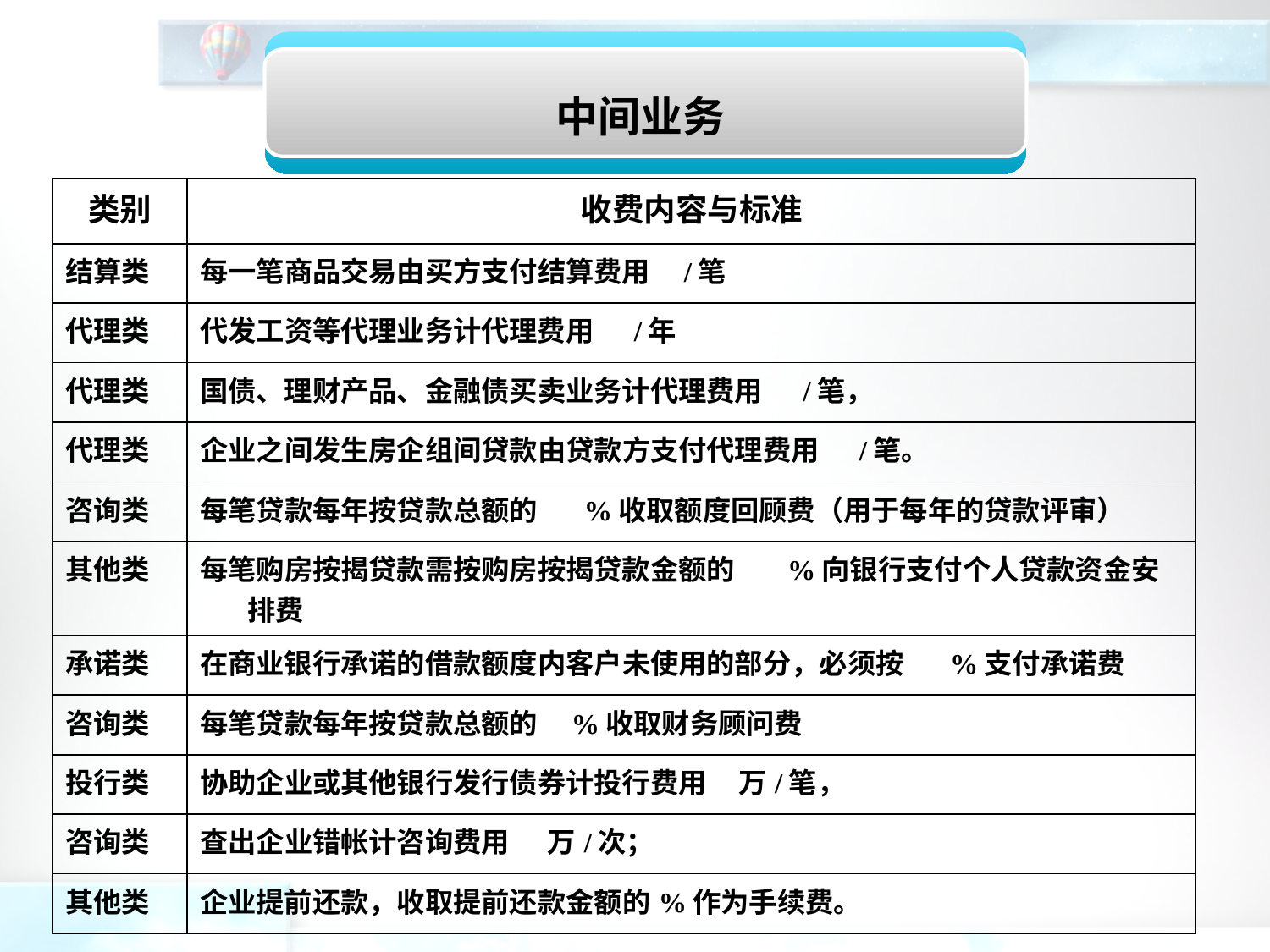

中间业务
| 类别 | 收费内容与标准 |
| --- | --- |
| 结算类 | 每一笔商品交易由买方支付结算费用 /笔 |
| 代理类 | 代发工资等代理业务计代理费用 /年 |
| 代理类 | 国债、理财产品、金融债买卖业务计代理费用 /笔， |
| 代理类 | 企业之间发生房企组间贷款由贷款方支付代理费用 /笔。 |
| 咨询类 | 每笔贷款每年按贷款总额的 %收取额度回顾费（用于每年的贷款评审） |
| 其他类 | 每笔购房按揭贷款需按购房按揭贷款金额的 %向银行支付个人贷款资金安排费 |
| 承诺类 | 在商业银行承诺的借款额度内客户未使用的部分，必须按 %支付承诺费 |
| 咨询类 | 每笔贷款每年按贷款总额的 %收取财务顾问费 |
| 投行类 | 协助企业或其他银行发行债券计投行费用 万/笔， |
| 咨询类 | 查出企业错帐计咨询费用 万/次； |
| 其他类 | 企业提前还款，收取提前还款金额的%作为手续费。 |